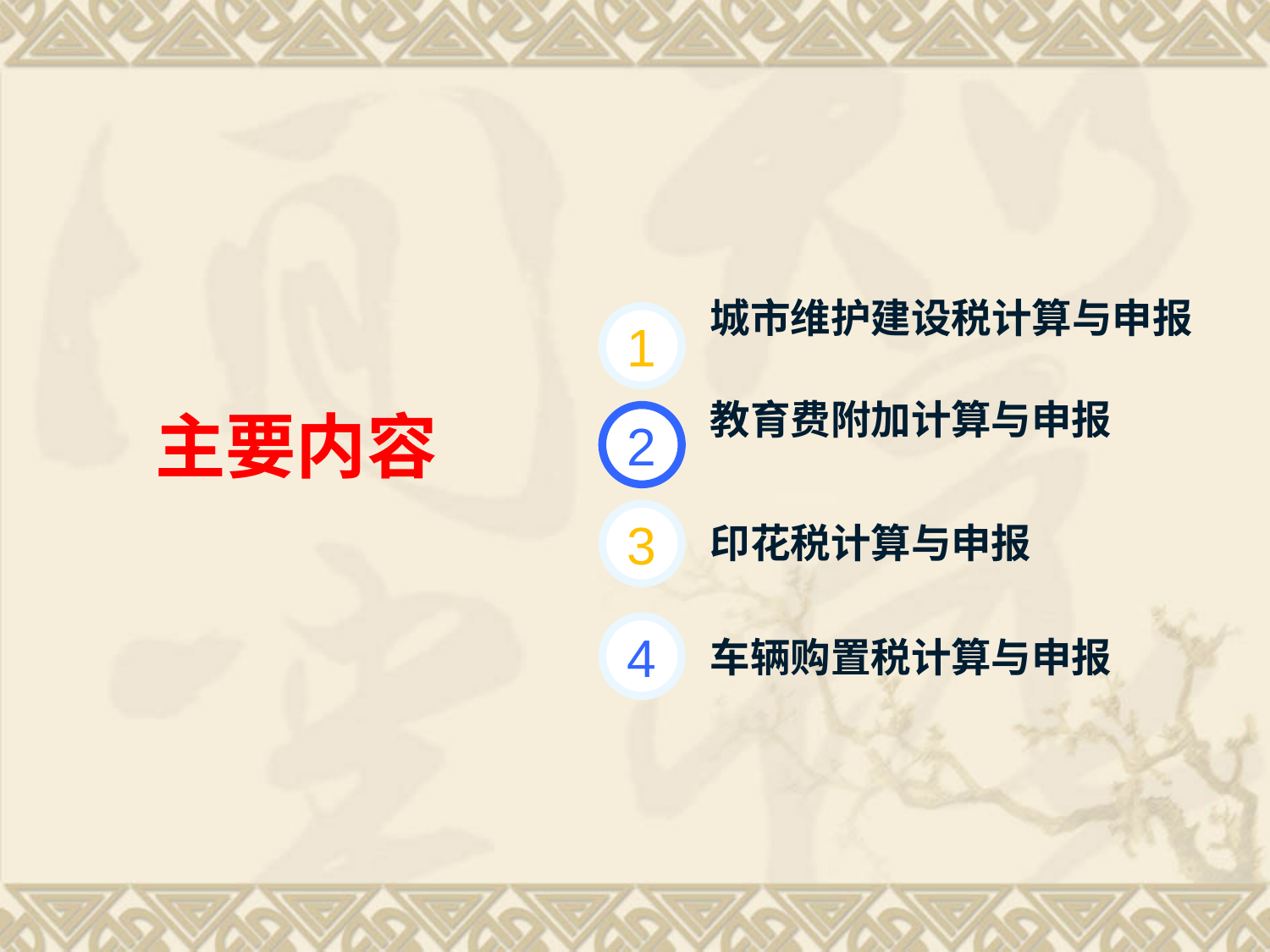

1
城市维护建设税计算与申报

主要内容
2
教育费附加计算与申报

3
印花税计算与申报
4
车辆购置税计算与申报